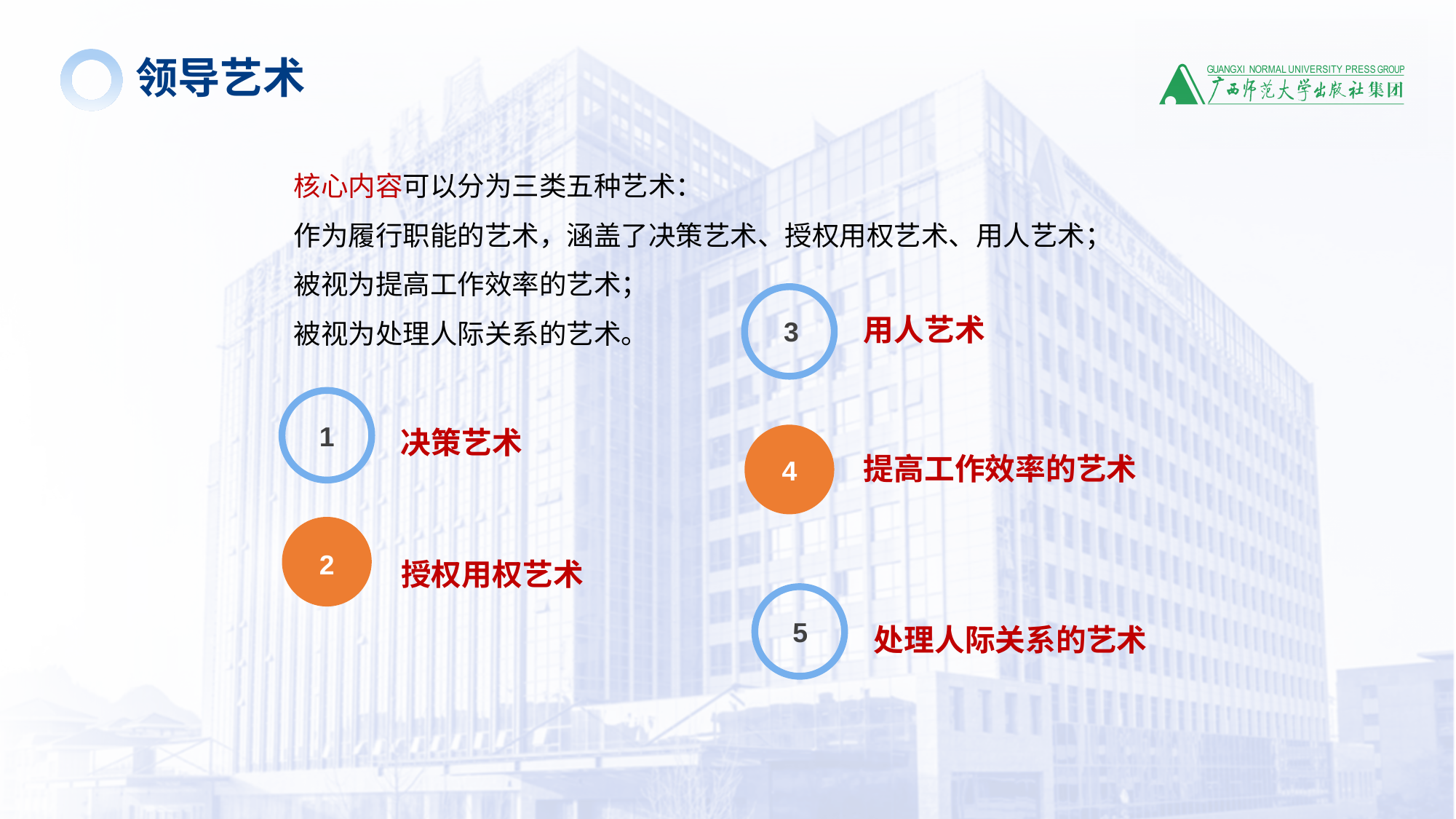

领导艺术

核心内容可以分为三类五种艺术：
作为履行职能的艺术，涵盖了决策艺术、授权用权艺术、用人艺术；
被视为提高工作效率的艺术；
被视为处理人际关系的艺术。

3
用人艺术

1
决策艺术

4
提高工作效率的艺术

2

授权用权艺术

5
处理人际关系的艺术